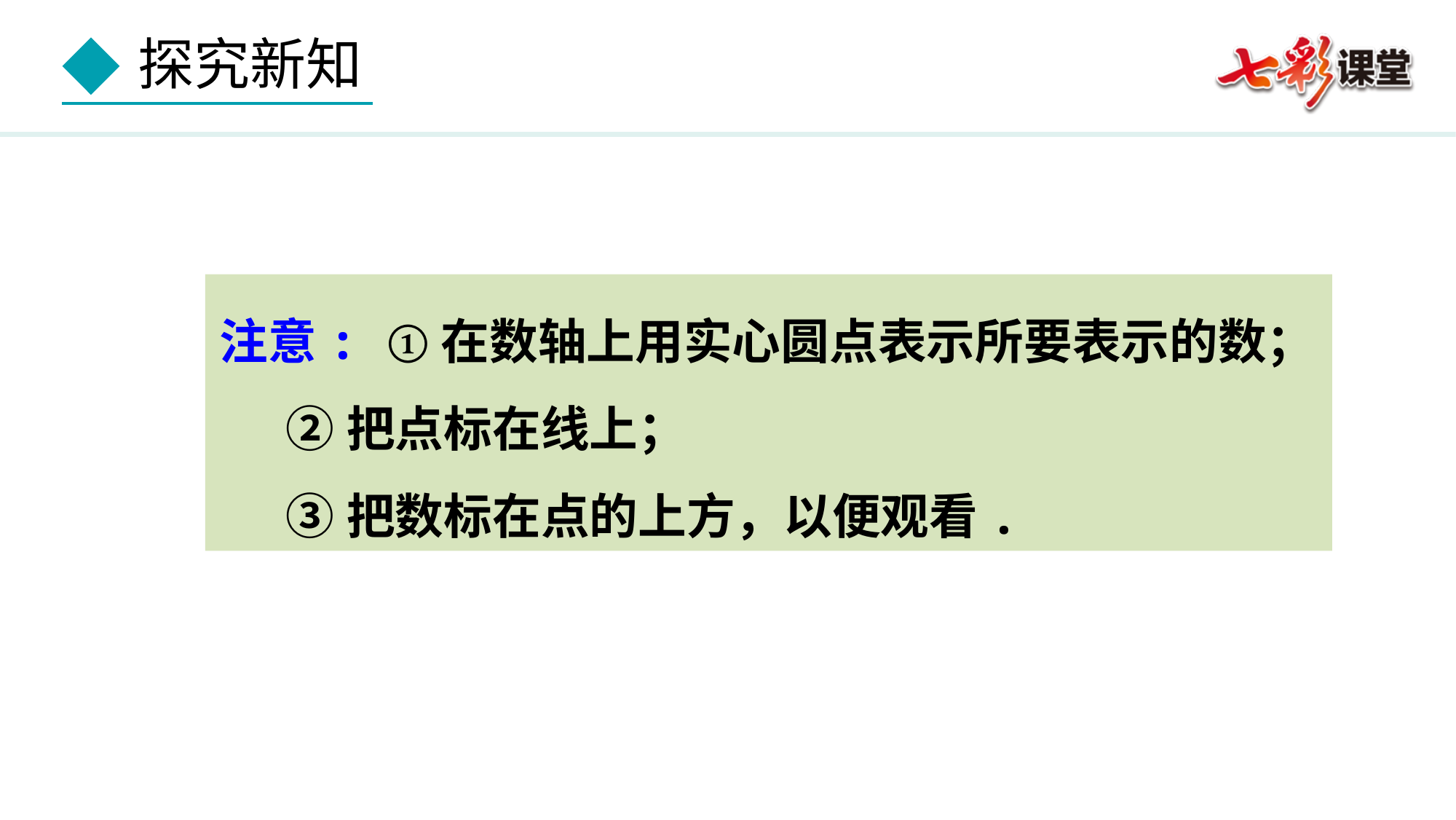

注意: ①在数轴上用实心圆点表示所要表示的数；
      ②把点标在线上；
      ③把数标在点的上方，以便观看.